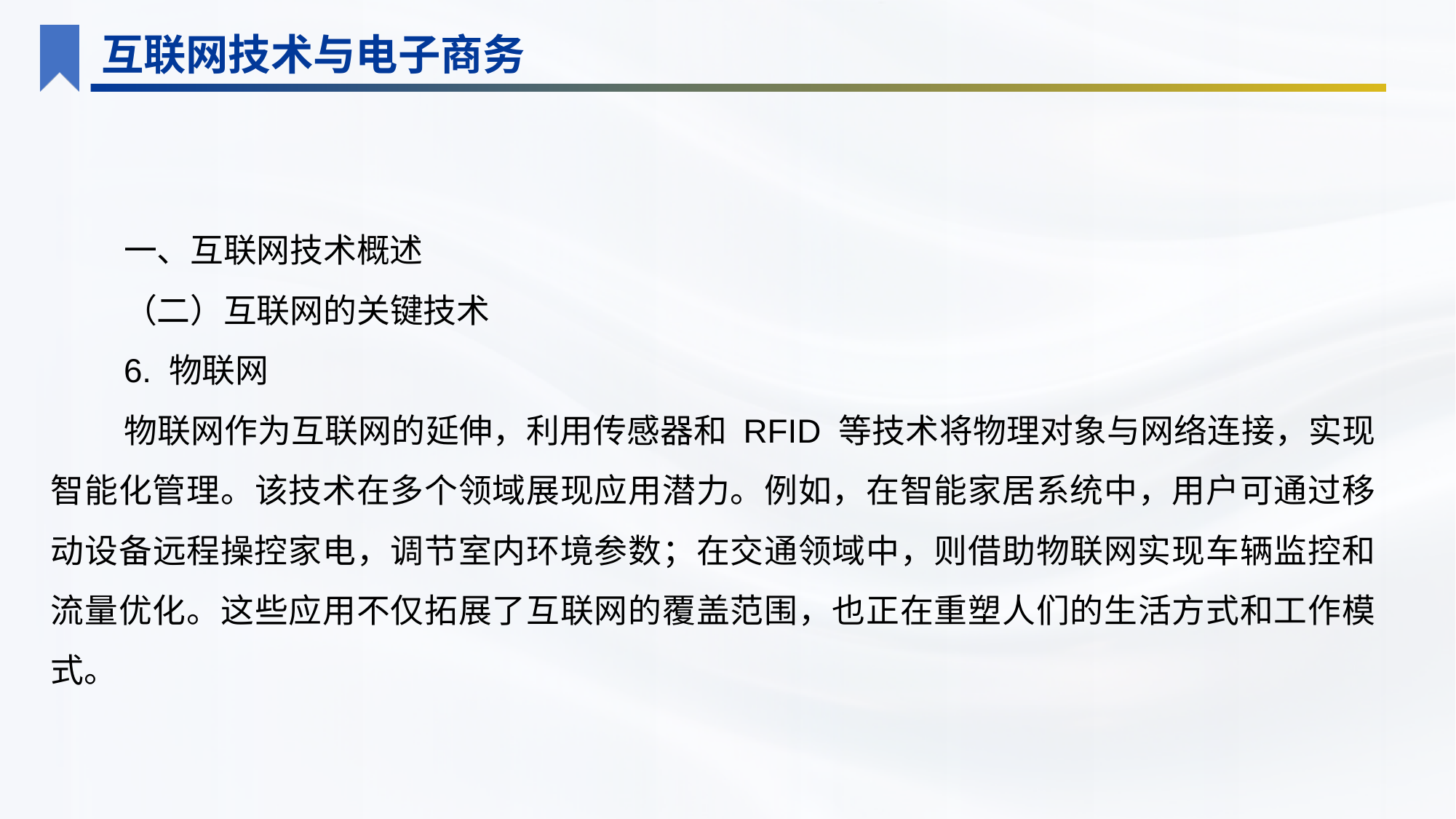

互联网技术与电子商务
一、互联网技术概述
（二）互联网的关键技术
6. 物联网
物联网作为互联网的延伸，利用传感器和 RFID 等技术将物理对象与网络连接，实现智能化管理。该技术在多个领域展现应用潜力。例如，在智能家居系统中，用户可通过移动设备远程操控家电，调节室内环境参数；在交通领域中，则借助物联网实现车辆监控和流量优化。这些应用不仅拓展了互联网的覆盖范围，也正在重塑人们的生活方式和工作模式。